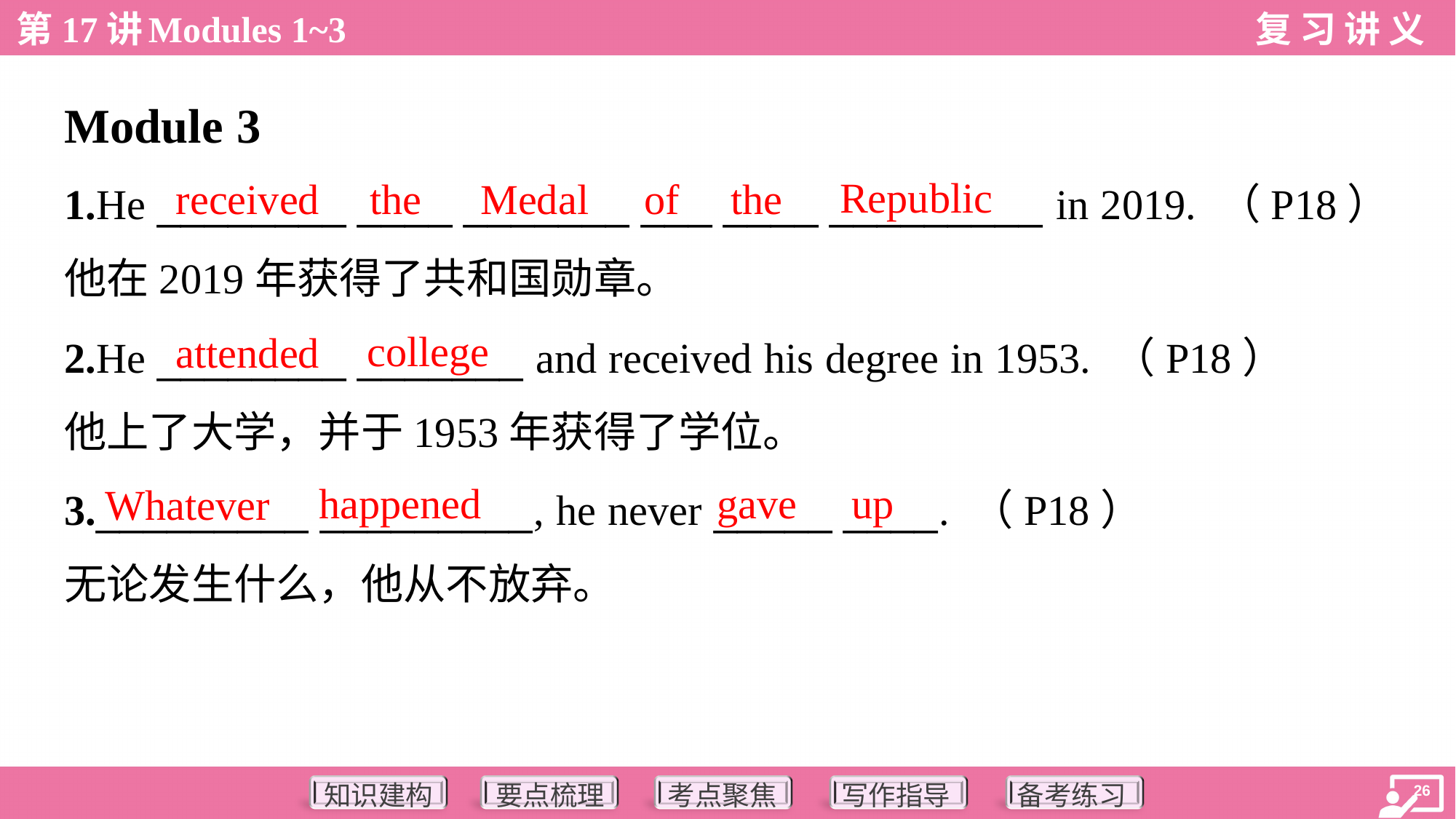

Module 3
Republic
received
the
Medal
of
the
1.He ________ ____ _______ ___ ____ _________ in 2019. （P18）
他在2019年获得了共和国勋章。
college
attended
2.He ________ _______ and received his degree in 1953. （P18）
他上了大学，并于1953年获得了学位。
happened
gave
up
Whatever
3._________ _________, he never _____ ____. （P18）
无论发生什么，他从不放弃。